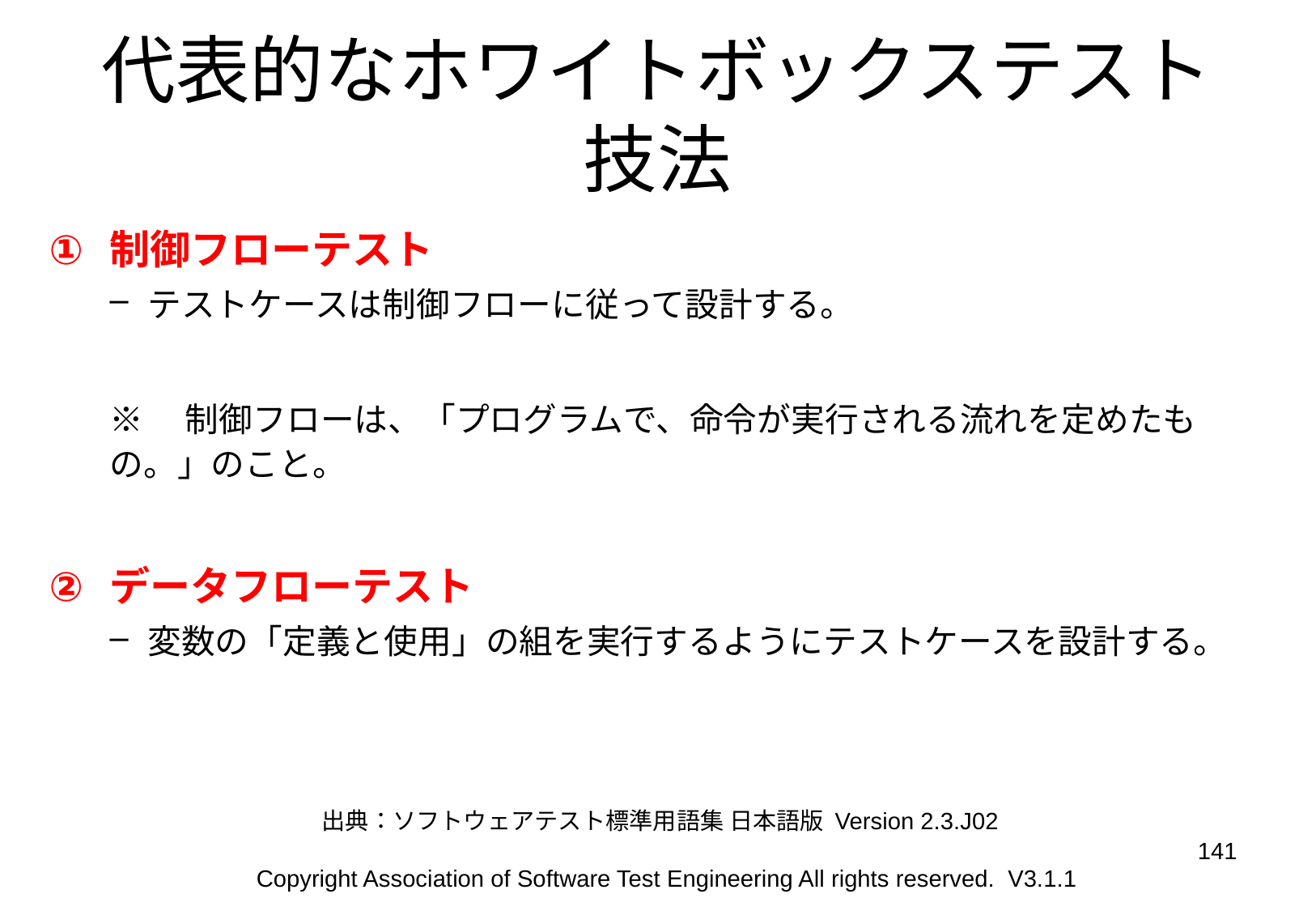

# 代表的なホワイトボックステスト技法
制御フローテスト
テストケースは制御フローに従って設計する。

※　制御フローは、「プログラムで、命令が実行される流れを定めたもの。」のこと。

データフローテスト
変数の「定義と使用」の組を実行するようにテストケースを設計する。
出典：ソフトウェアテスト標準用語集 日本語版 Version 2.3.J02
141
Copyright Association of Software Test Engineering All rights reserved.  V3.1.1